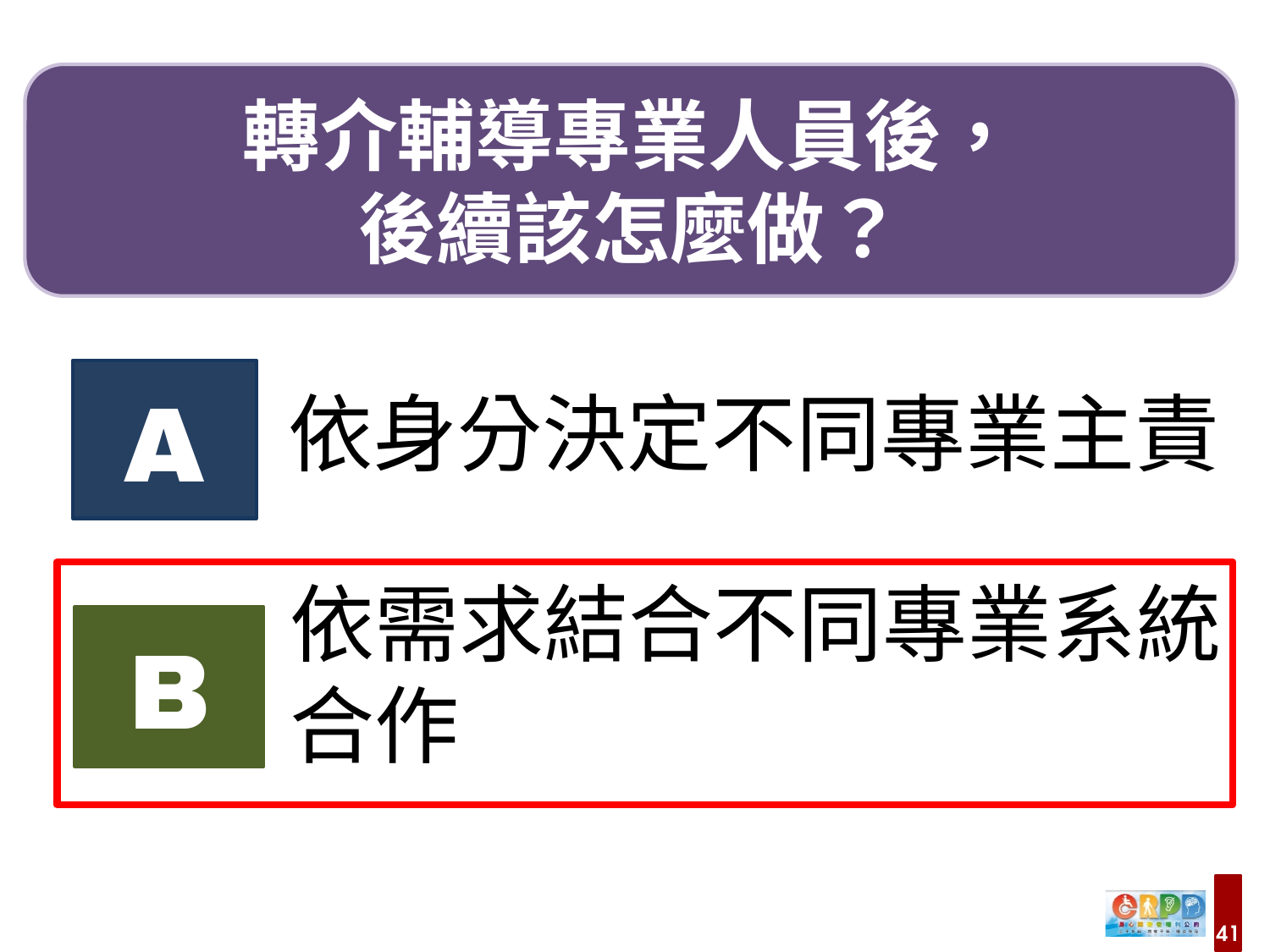

轉介輔導專業人員後，
後續該怎麼做？
A
依身分決定不同專業主責

依需求結合不同專業系統合作
B
41